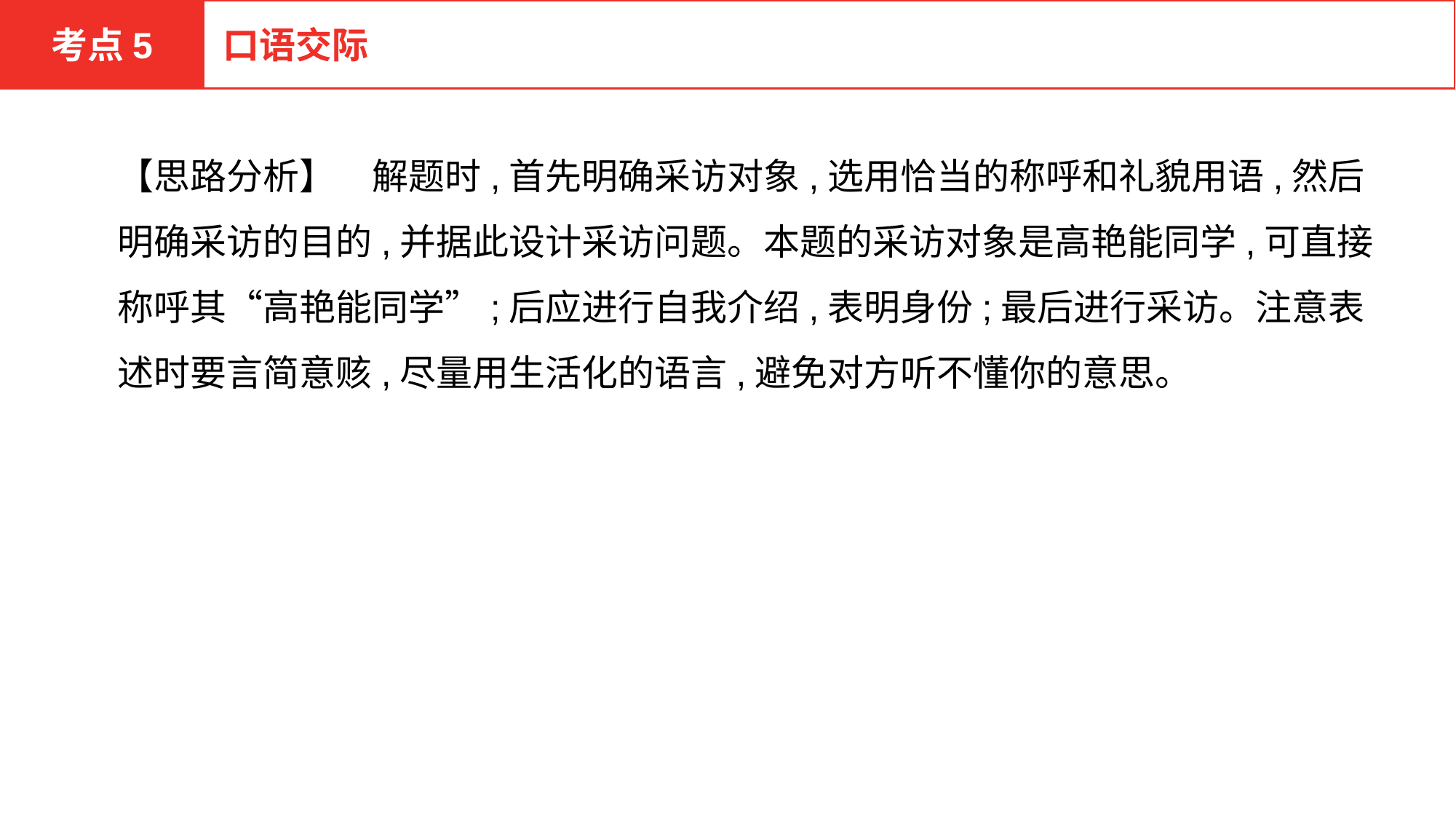

考点5
口语交际
【思路分析】　解题时,首先明确采访对象,选用恰当的称呼和礼貌用语,然后明确采访的目的,并据此设计采访问题。本题的采访对象是高艳能同学,可直接称呼其“高艳能同学”;后应进行自我介绍,表明身份;最后进行采访。注意表述时要言简意赅,尽量用生活化的语言,避免对方听不懂你的意思。